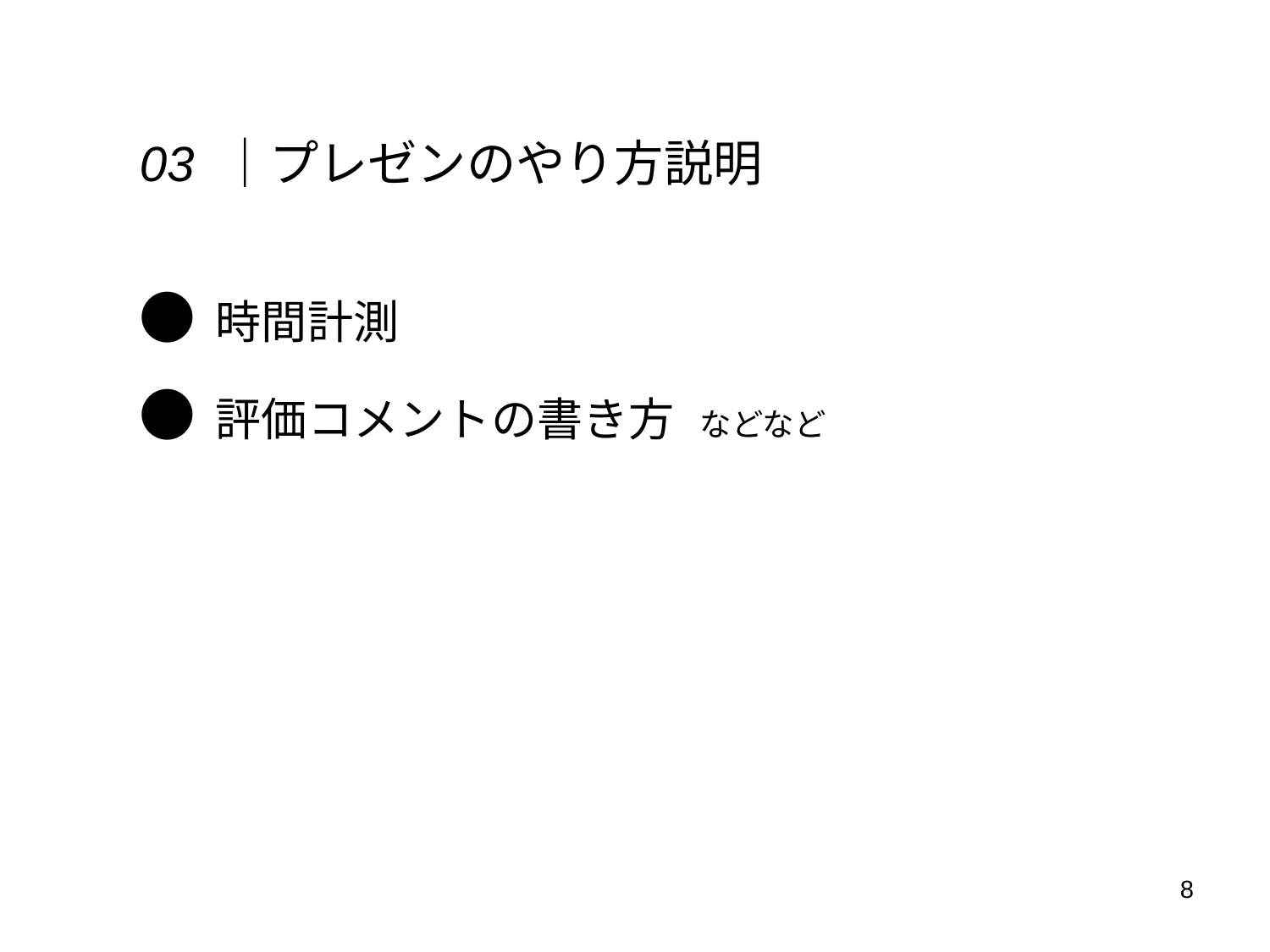

03 ｜プレゼンのやり方説明
● 時間計測

● 評価コメントの書き方　などなど
8